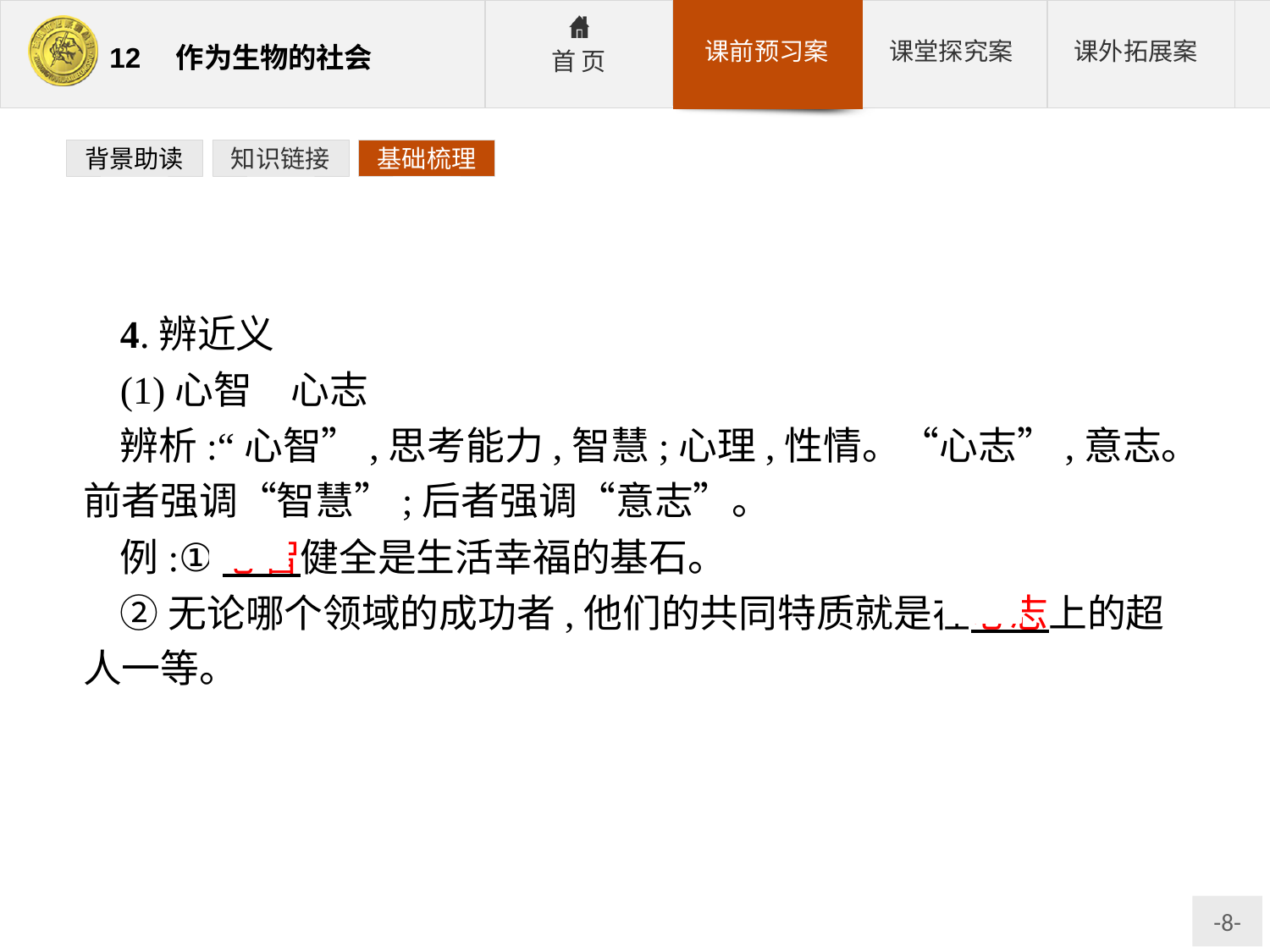

背景助读
知识链接
基础梳理
4.辨近义
(1)心智　心志
辨析:“心智”,思考能力,智慧;心理,性情。“心志”,意志。前者强调“智慧”;后者强调“意志”。
例:①心智健全是生活幸福的基石。
②无论哪个领域的成功者,他们的共同特质就是在心志上的超人一等。